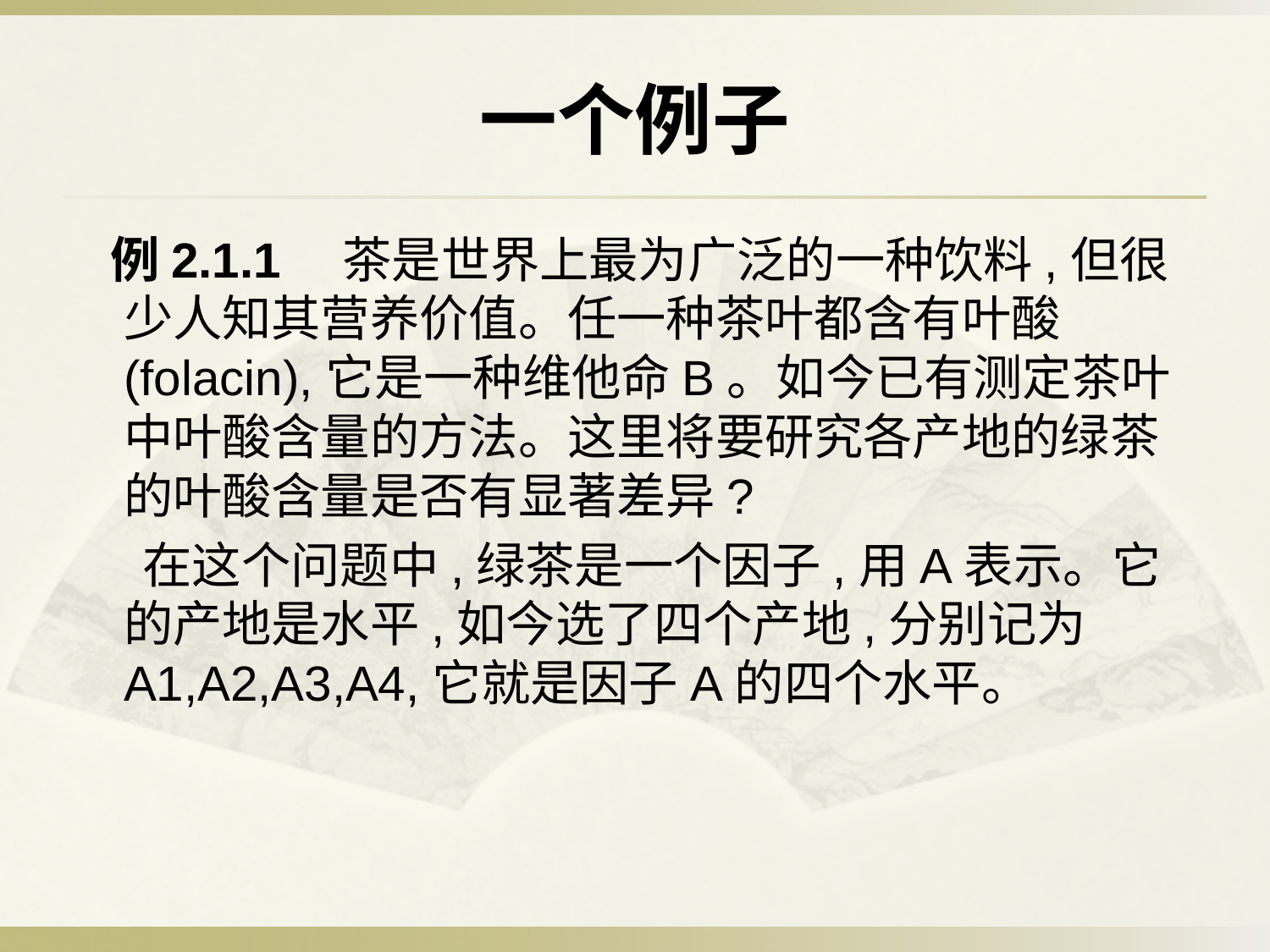

# 一个例子
  例2.1.1　茶是世界上最为广泛的一种饮料,但很少人知其营养价值。任一种茶叶都含有叶酸(folacin),它是一种维他命B。如今已有测定茶叶中叶酸含量的方法。这里将要研究各产地的绿茶的叶酸含量是否有显著差异?
     在这个问题中,绿茶是一个因子,用A表示。它的产地是水平,如今选了四个产地,分别记为A1,A2,A3,A4,它就是因子A的四个水平。